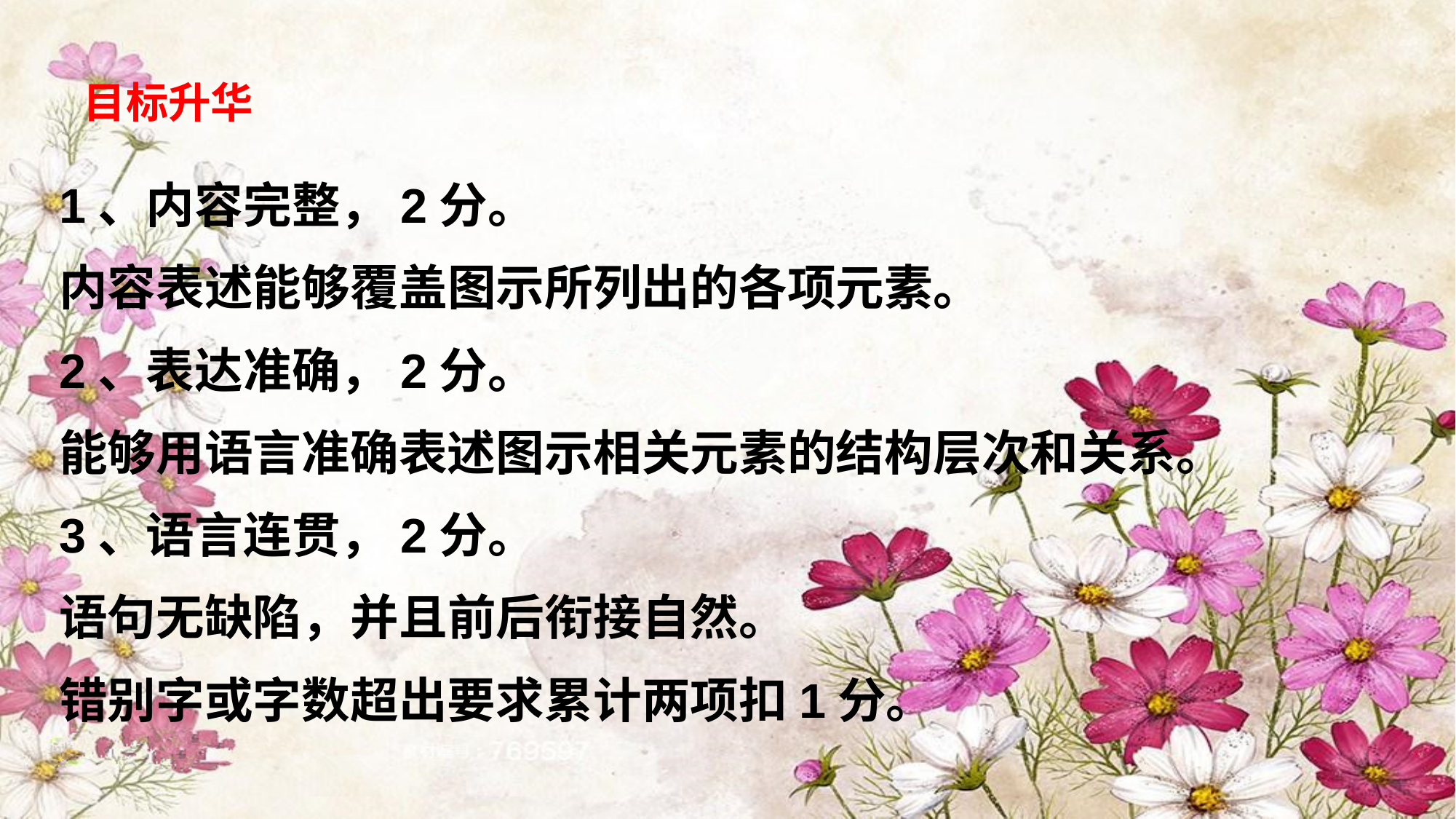

# 目标升华
1、内容完整，2分。
内容表述能够覆盖图示所列出的各项元素。
2、表达准确，2分。
能够用语言准确表述图示相关元素的结构层次和关系。
3、语言连贯，2分。
语句无缺陷，并且前后衔接自然。
错别字或字数超出要求累计两项扣1分。